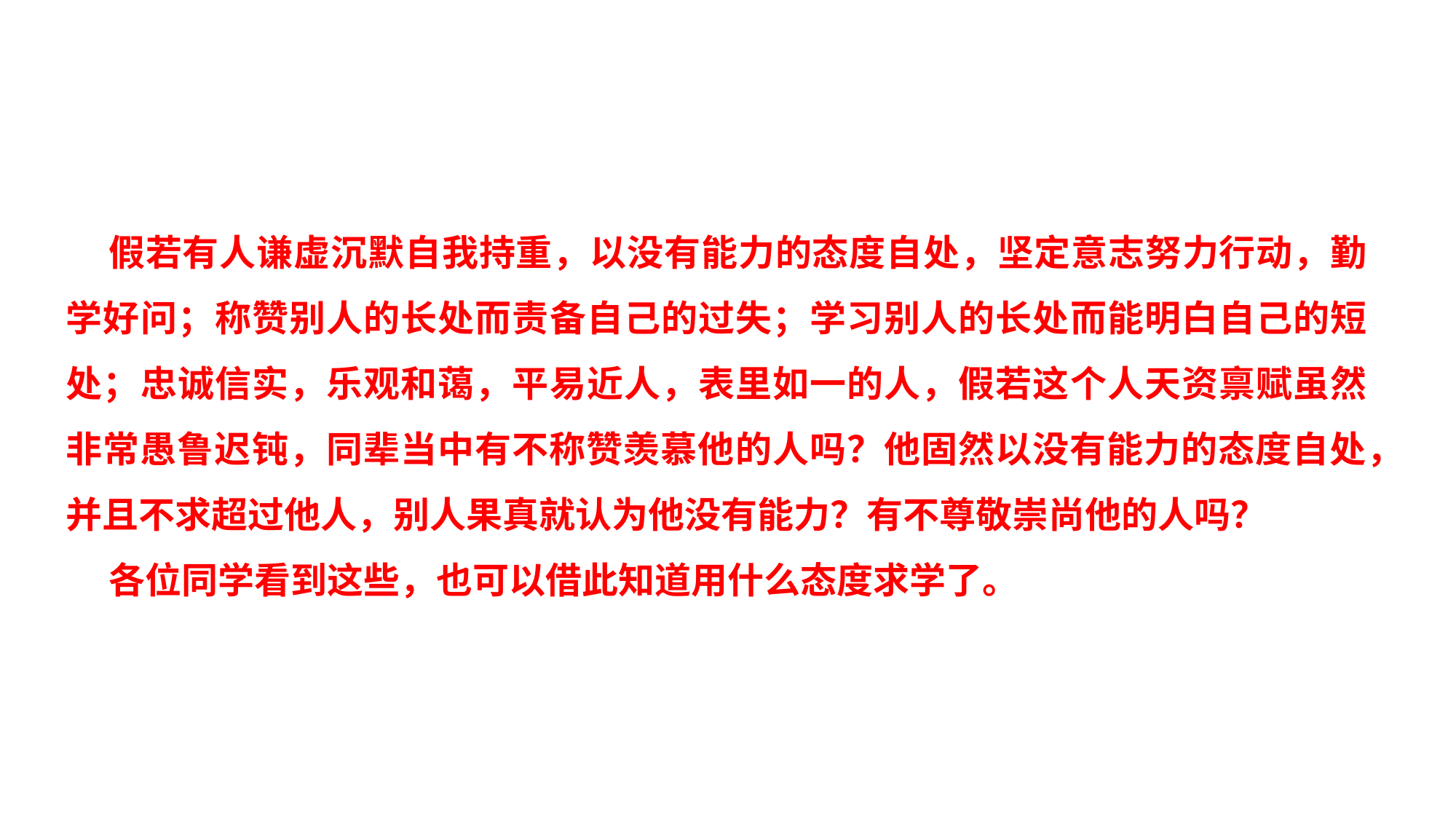

假若有人谦虚沉默自我持重，以没有能力的态度自处，坚定意志努力行动，勤学好问；称赞别人的长处而责备自己的过失；学习别人的长处而能明白自己的短处；忠诚信实，乐观和蔼，平易近人，表里如一的人，假若这个人天资禀赋虽然非常愚鲁迟钝，同辈当中有不称赞羡慕他的人吗？他固然以没有能力的态度自处，并且不求超过他人，别人果真就认为他没有能力？有不尊敬崇尚他的人吗？
各位同学看到这些，也可以借此知道用什么态度求学了。